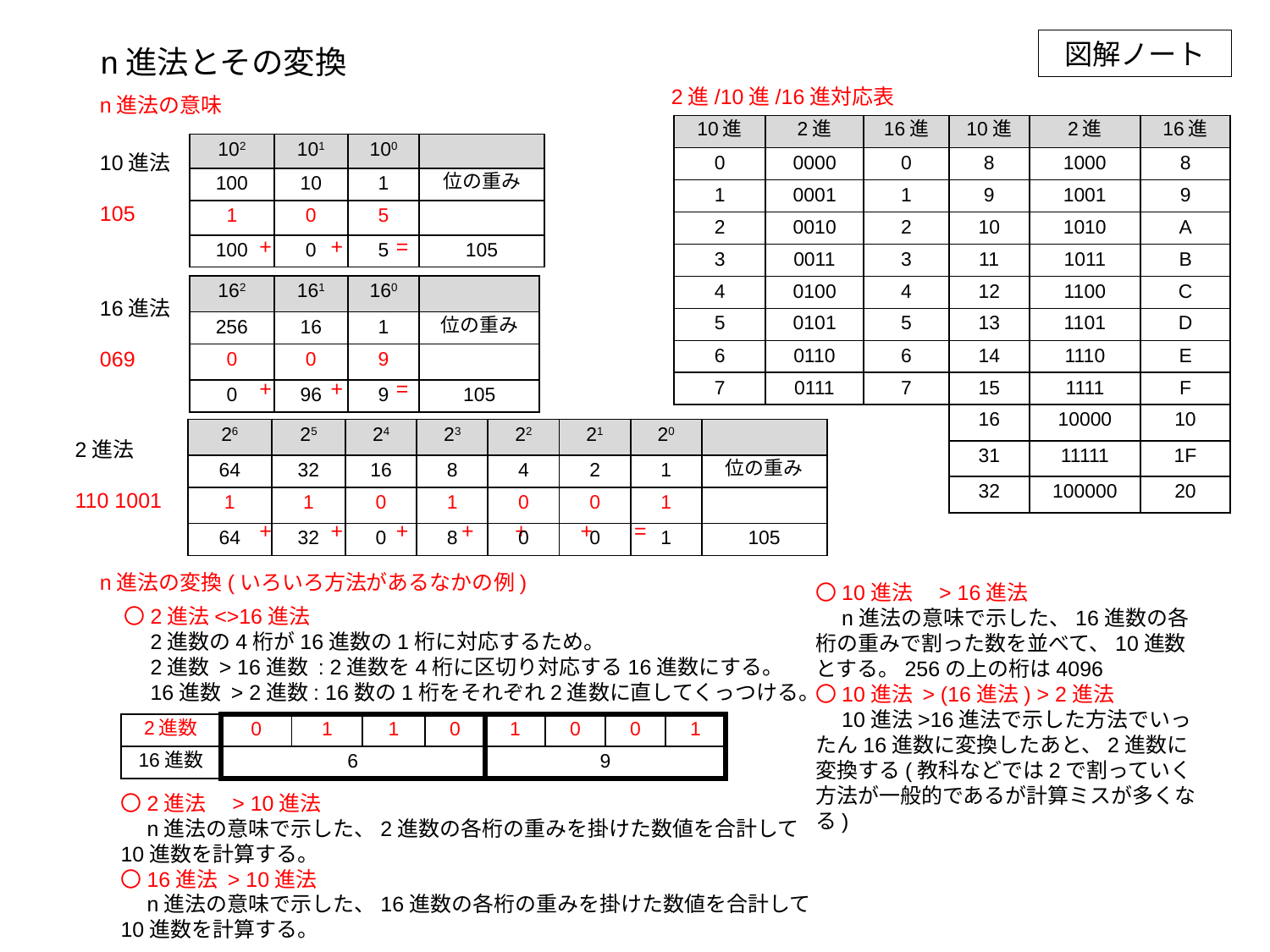

図解ノート
n進法とその変換
2進/10進/16進対応表
n進法の意味
| 10進 | 2進 | 16進 | 10進 | 2進 | 16進 |
| --- | --- | --- | --- | --- | --- |
| 0 | 0000 | 0 | 8 | 1000 | 8 |
| 1 | 0001 | 1 | 9 | 1001 | 9 |
| 2 | 0010 | 2 | 10 | 1010 | A |
| 3 | 0011 | 3 | 11 | 1011 | B |
| 4 | 0100 | 4 | 12 | 1100 | C |
| 5 | 0101 | 5 | 13 | 1101 | D |
| 6 | 0110 | 6 | 14 | 1110 | E |
| 7 | 0111 | 7 | 15 | 1111 | F |
|  |  |  | 16 | 10000 | 10 |
|  |  |  | 31 | 11111 | 1F |
|  |  |  | 32 | 100000 | 20 |
| 102 | 101 | 100 |  |
| --- | --- | --- | --- |
| 100 | 10 | 1 | 位の重み |
| 1 | 0 | 5 |  |
| 100 | 0 | 5 | 105 |
10進法

105
+          +         =
| 162 | 161 | 160 |  |
| --- | --- | --- | --- |
| 256 | 16 | 1 | 位の重み |
| 0 | 0 | 9 |  |
| 0 | 96 | 9 | 105 |
16進法

069
+          +         =
| 26 | 25 | 24 | 23 | 22 | 21 | 20 |  |
| --- | --- | --- | --- | --- | --- | --- | --- |
| 64 | 32 | 16 | 8 | 4 | 2 | 1 | 位の重み |
| 1 | 1 | 0 | 1 | 0 | 0 | 1 |  |
| 64 | 32 | 0 | 8 | 0 | 0 | 1 | 105 |
2進法

110 1001
+          +         +         +       +         +       =
n進法の変換(いろいろ方法があるなかの例)
〇10進法　> 16進法
　n進法の意味で示した、16進数の各桁の重みで割った数を並べて、10進数とする。256の上の桁は4096
〇10進法 > (16進法) > 2進法
　10進法>16進法で示した方法でいったん16進数に変換したあと、2進数に変換する(教科などでは2で割っていく方法が一般的であるが計算ミスが多くなる)
〇2進法<>16進法
　2進数の4桁が16進数の1桁に対応するため。
　2進数 > 16進数 : 2進数を4桁に区切り対応する16進数にする。
　16進数 > 2進数: 16数の1桁をそれぞれ2進数に直してくっつける。
| 2進数 | 0 | 1 | 1 | 0 | 1 | 0 | 0 | 1 |
| --- | --- | --- | --- | --- | --- | --- | --- | --- |
| 16進数 | 6 |  |  |  | 9 |  |  |  |
〇2進法　> 10進法
　n進法の意味で示した、2進数の各桁の重みを掛けた数値を合計して
10進数を計算する。
〇16進法 > 10進法
　n進法の意味で示した、16進数の各桁の重みを掛けた数値を合計して10進数を計算する。